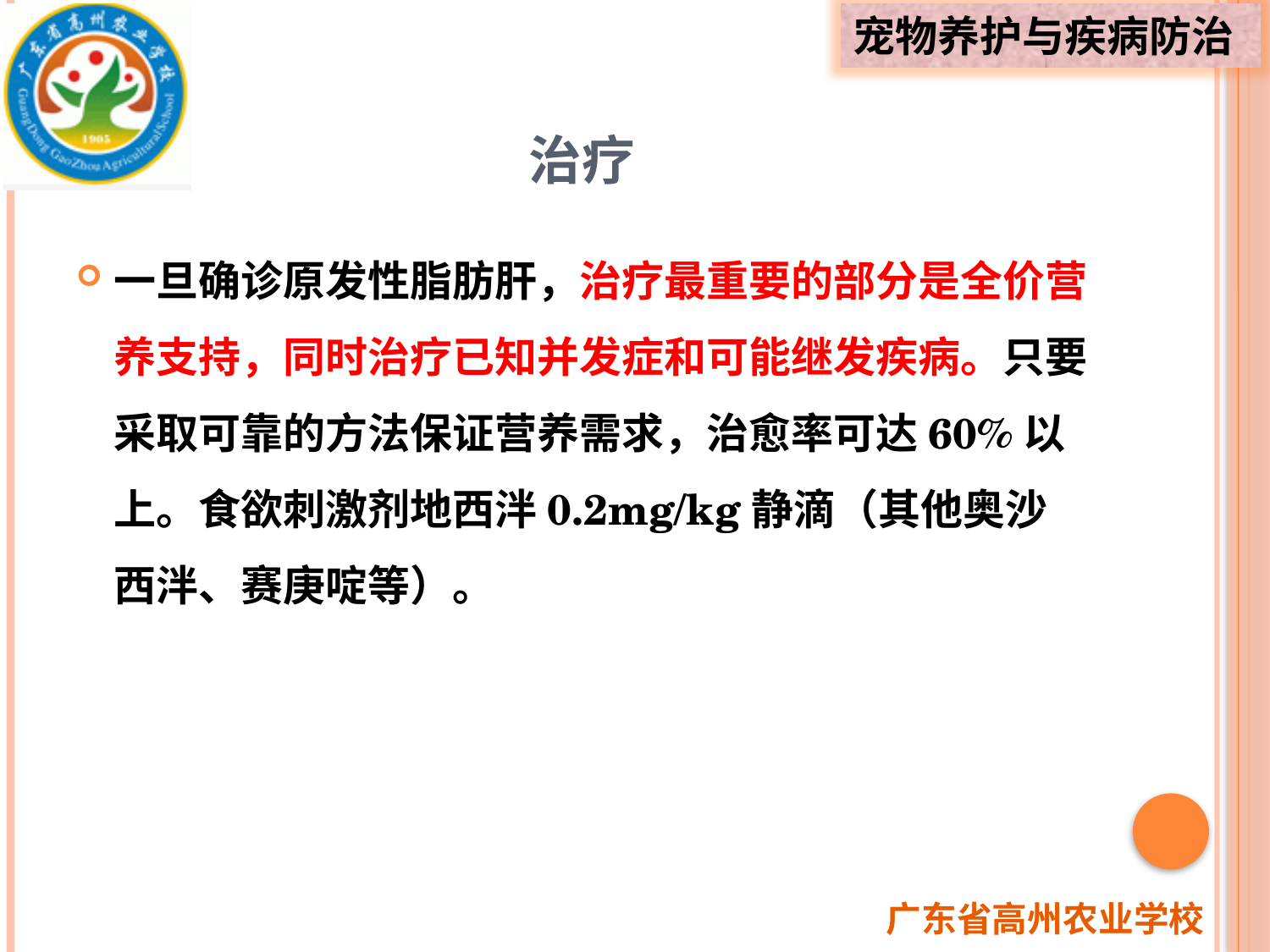

# 治疗
一旦确诊原发性脂肪肝，治疗最重要的部分是全价营养支持，同时治疗已知并发症和可能继发疾病。只要采取可靠的方法保证营养需求，治愈率可达60%以上。食欲刺激剂地西泮0.2mg/kg静滴（其他奥沙西泮、赛庚啶等）。